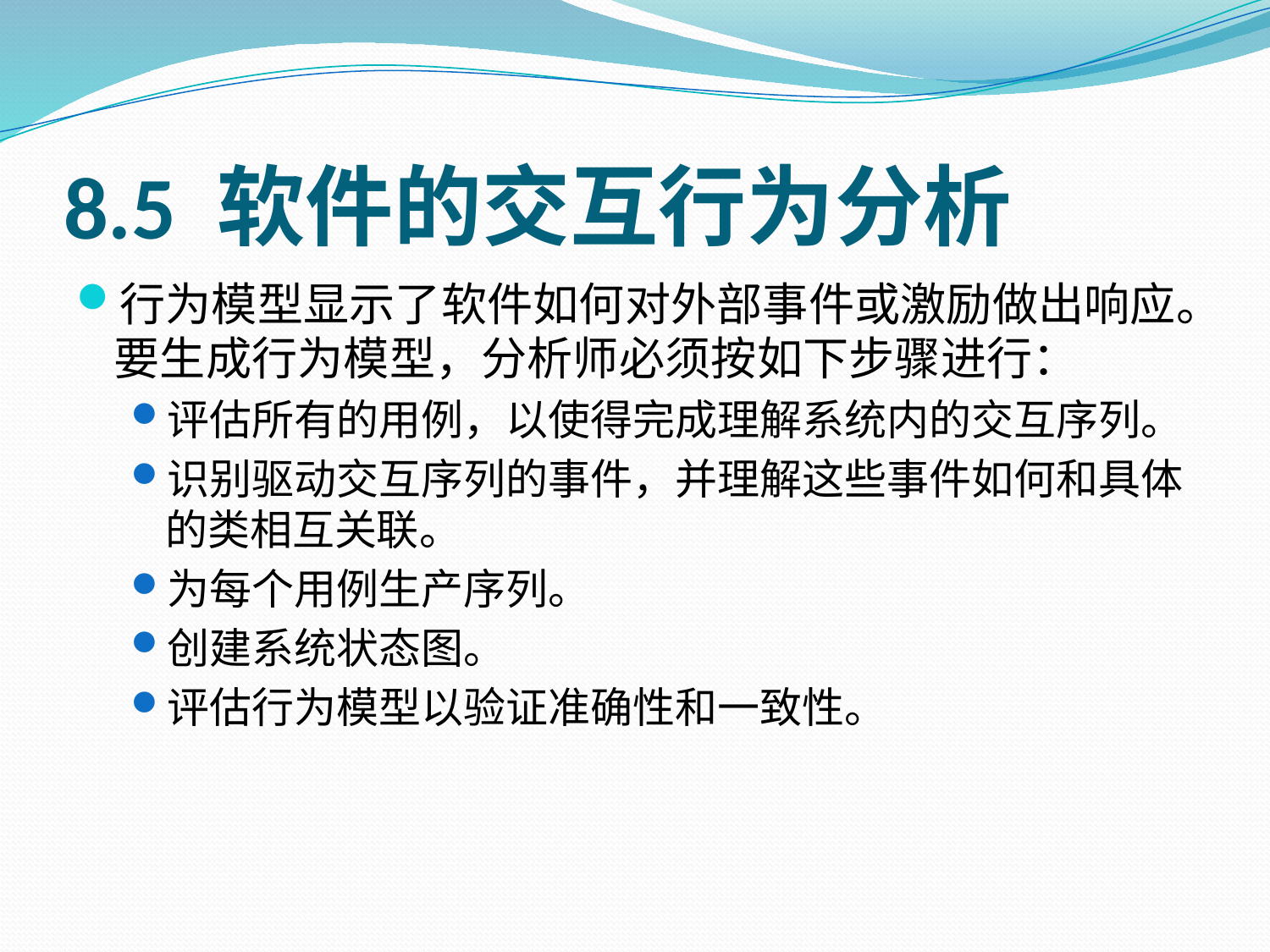

# 8.5 软件的交互行为分析
行为模型显示了软件如何对外部事件或激励做出响应。要生成行为模型，分析师必须按如下步骤进行：
评估所有的用例，以使得完成理解系统内的交互序列。
识别驱动交互序列的事件，并理解这些事件如何和具体的类相互关联。
为每个用例生产序列。
创建系统状态图。
评估行为模型以验证准确性和一致性。